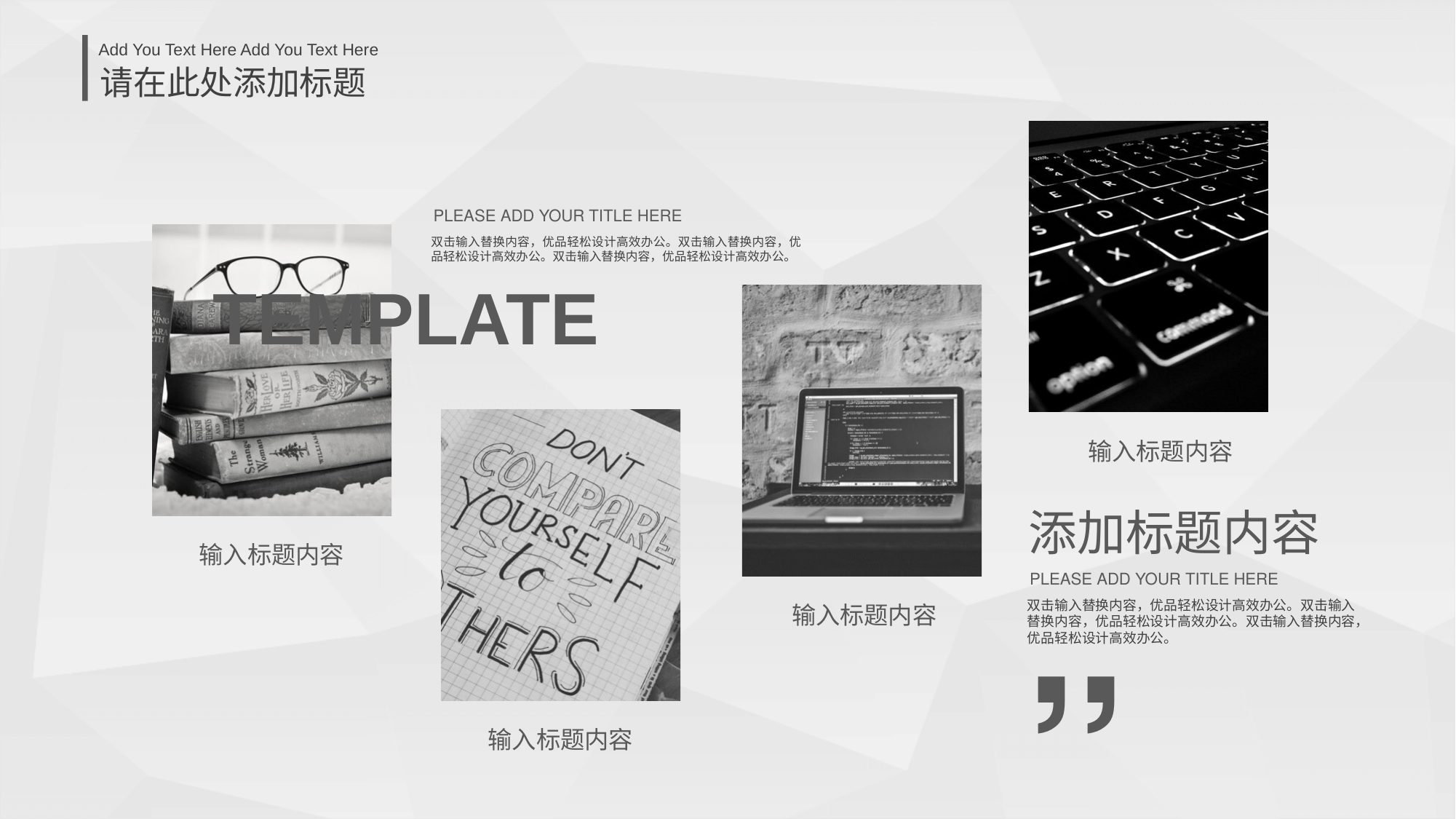

PLEASE ADD YOUR TITLE HERE
双击输入替换内容，优品轻松设计高效办公。双击输入替换内容，优品轻松设计高效办公。双击输入替换内容，优品轻松设计高效办公。

TEMPLATE

添加标题内容
PLEASE ADD YOUR TITLE HERE
双击输入替换内容，优品轻松设计高效办公。双击输入替换内容，优品轻松设计高效办公。双击输入替换内容，优品轻松设计高效办公。

输入标题内容
,,
输入标题内容
输入标题内容
输入标题内容